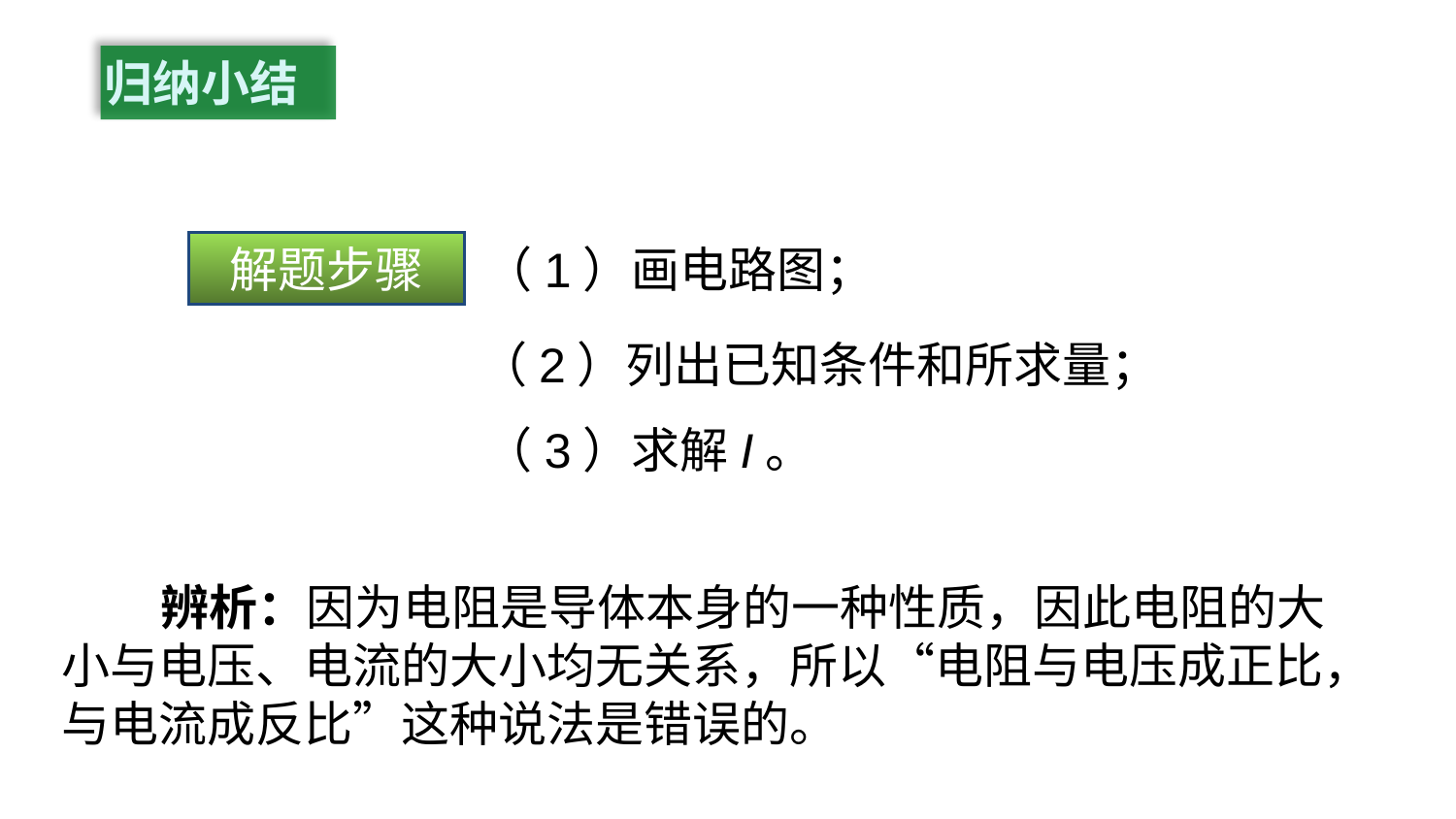

归纳小结

解题步骤
（1）画电路图；
（2）列出已知条件和所求量；
（3）求解I。
        辨析：因为电阻是导体本身的一种性质，因此电阻的大小与电压、电流的大小均无关系，所以“电阻与电压成正比，与电流成反比”这种说法是错误的。